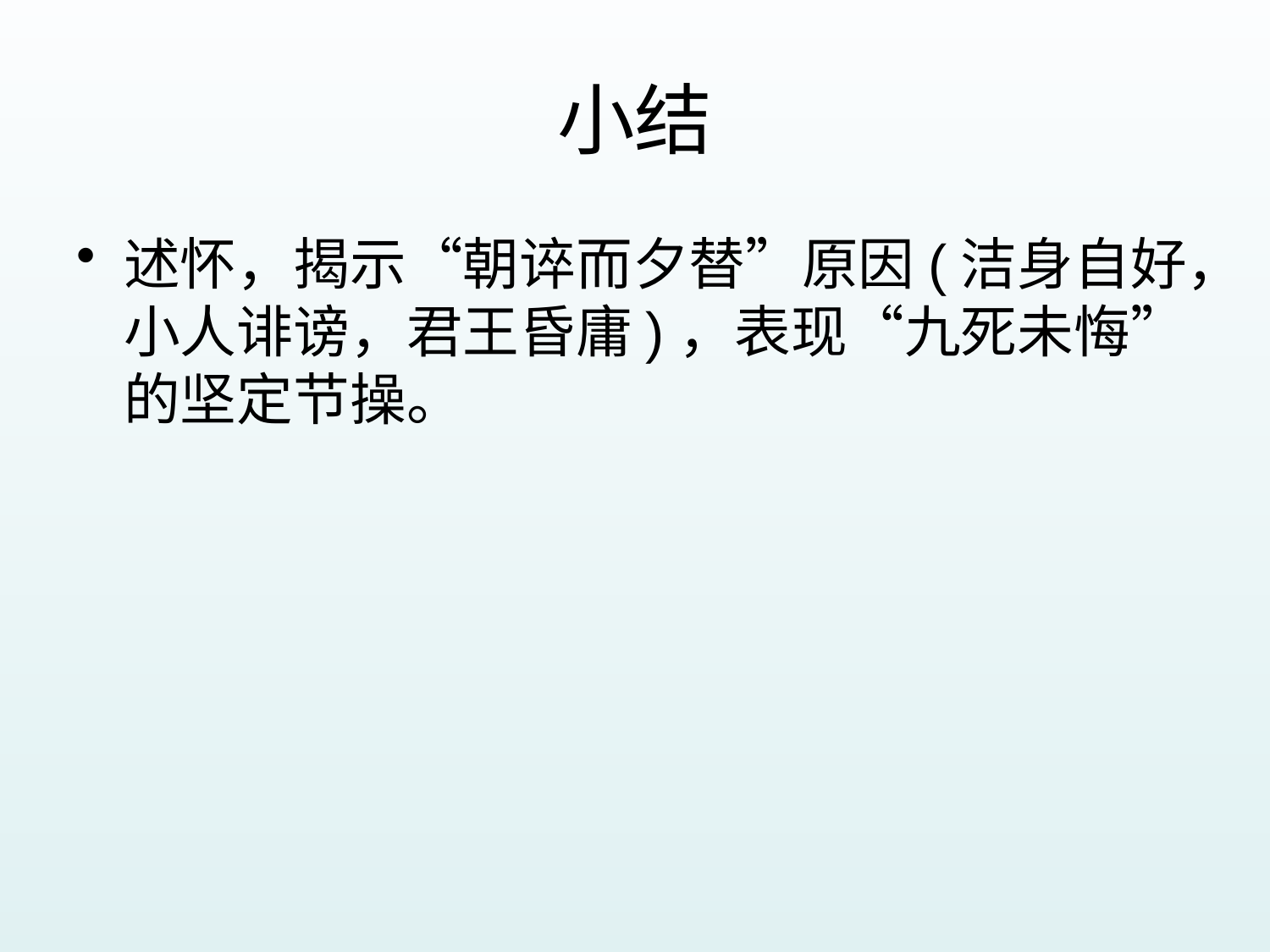

# 小结
述怀，揭示“朝谇而夕替”原因(洁身自好，小人诽谤，君王昏庸)，表现“九死未悔”的坚定节操。